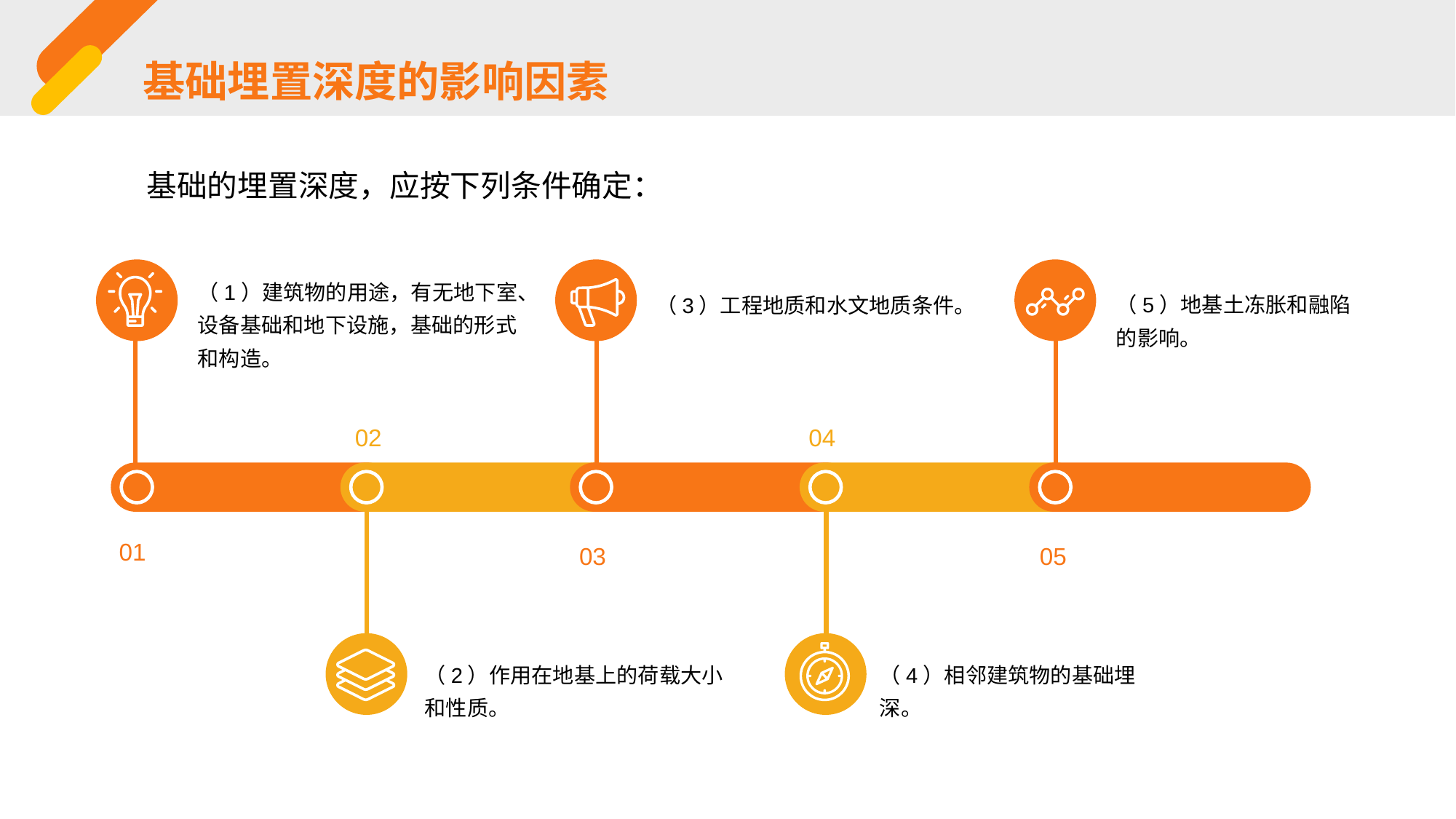

基础埋置深度的影响因素
基础的埋置深度，应按下列条件确定：

（1）建筑物的用途，有无地下室、设备基础和地下设施，基础的形式和构造。

（5）地基土冻胀和融陷的影响。
（3）工程地质和水文地质条件。

02
04

01
03
05

（2）作用在地基上的荷载大小和性质。
（4）相邻建筑物的基础埋深。